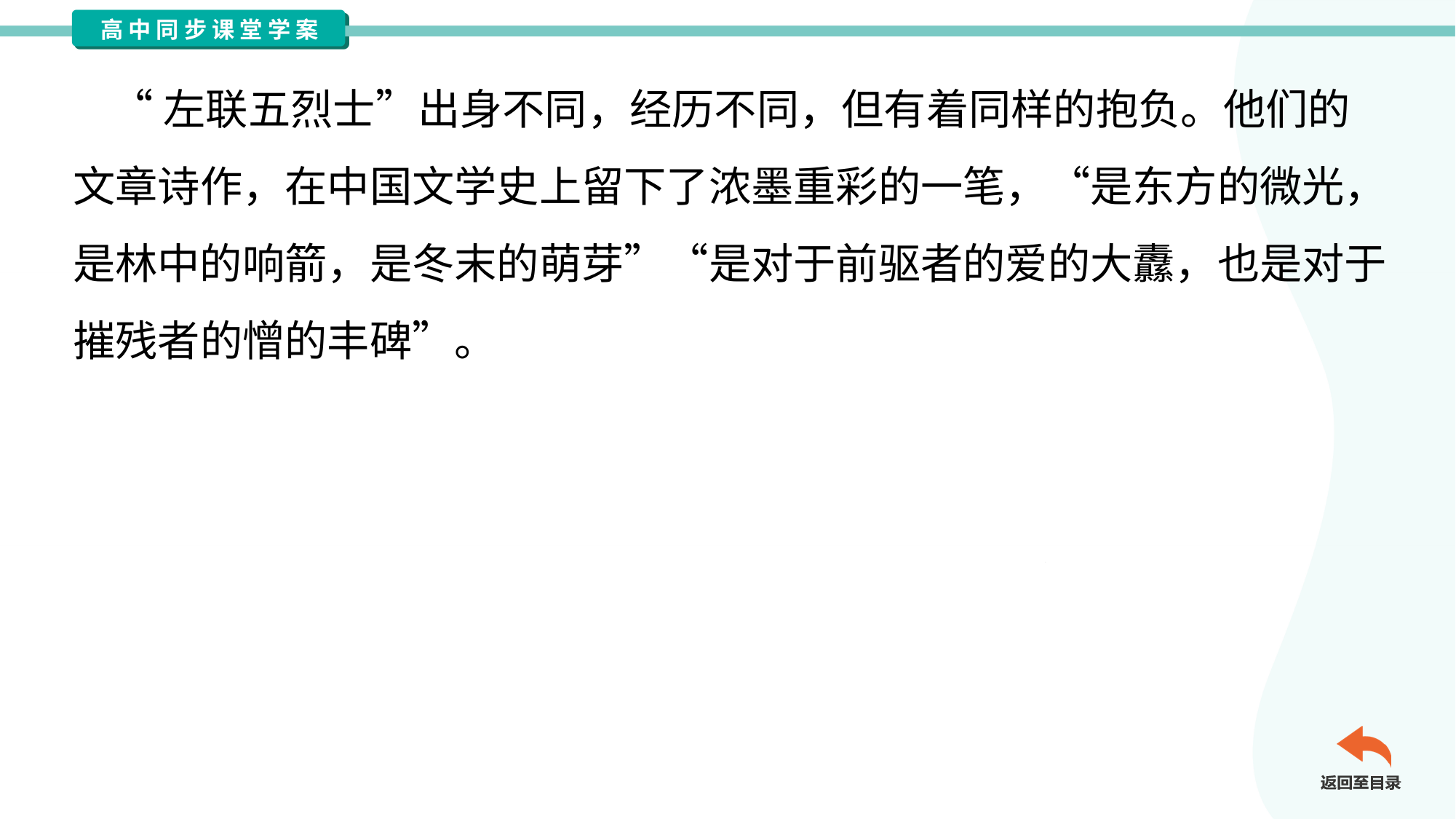

“左联五烈士”出身不同，经历不同，但有着同样的抱负。他们的
文章诗作，在中国文学史上留下了浓墨重彩的一笔，“是东方的微光，
是林中的响箭，是冬末的萌芽”“是对于前驱者的爱的大纛，也是对于
摧残者的憎的丰碑”。